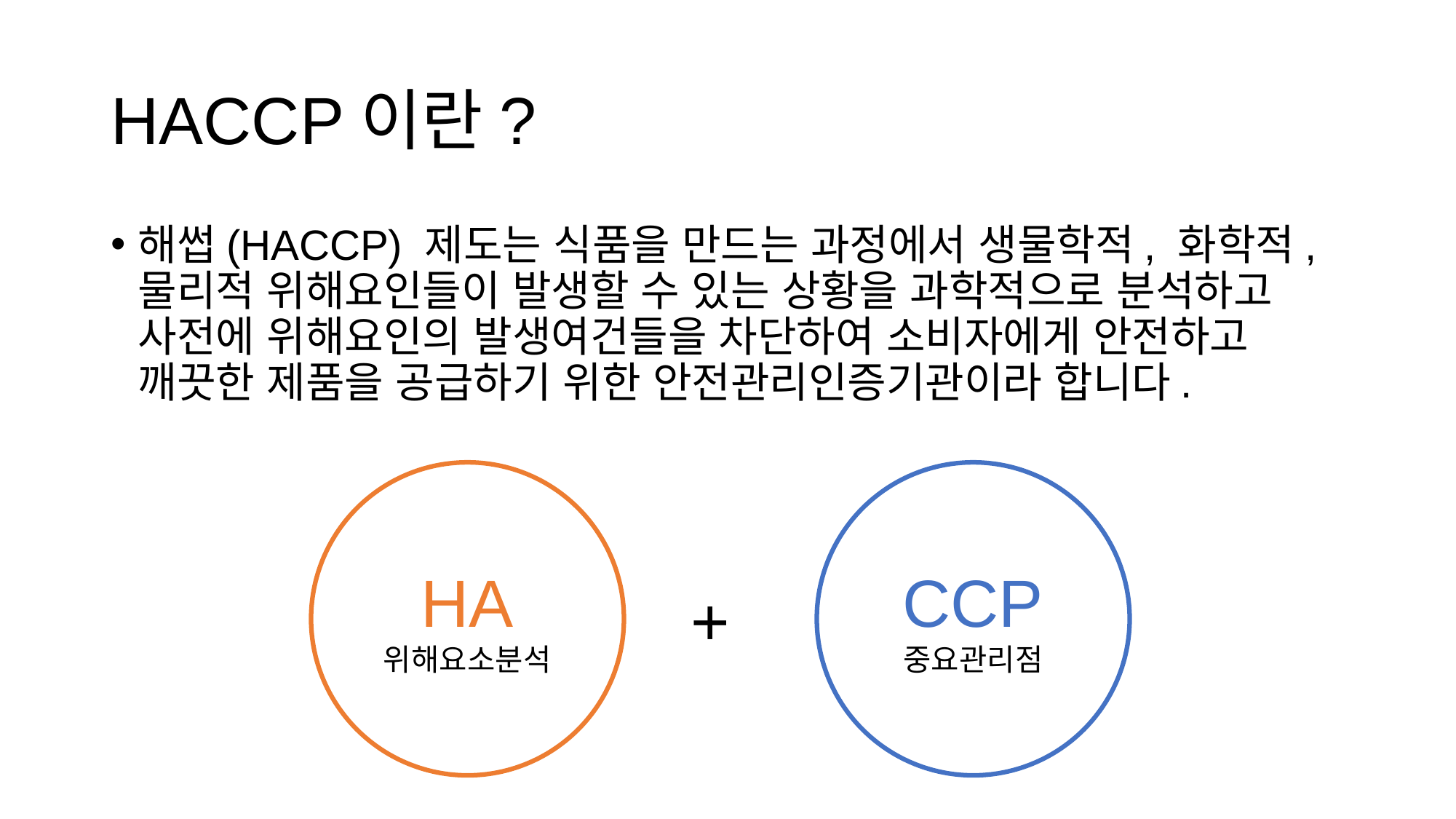

# HACCP이란?
해썹(HACCP) 제도는 식품을 만드는 과정에서 생물학적, 화학적, 물리적 위해요인들이 발생할 수 있는 상황을 과학적으로 분석하고 사전에 위해요인의 발생여건들을 차단하여 소비자에게 안전하고 깨끗한 제품을 공급하기 위한 안전관리인증기관이라 합니다.
HA
위해요소분석
CCP
중요관리점
+